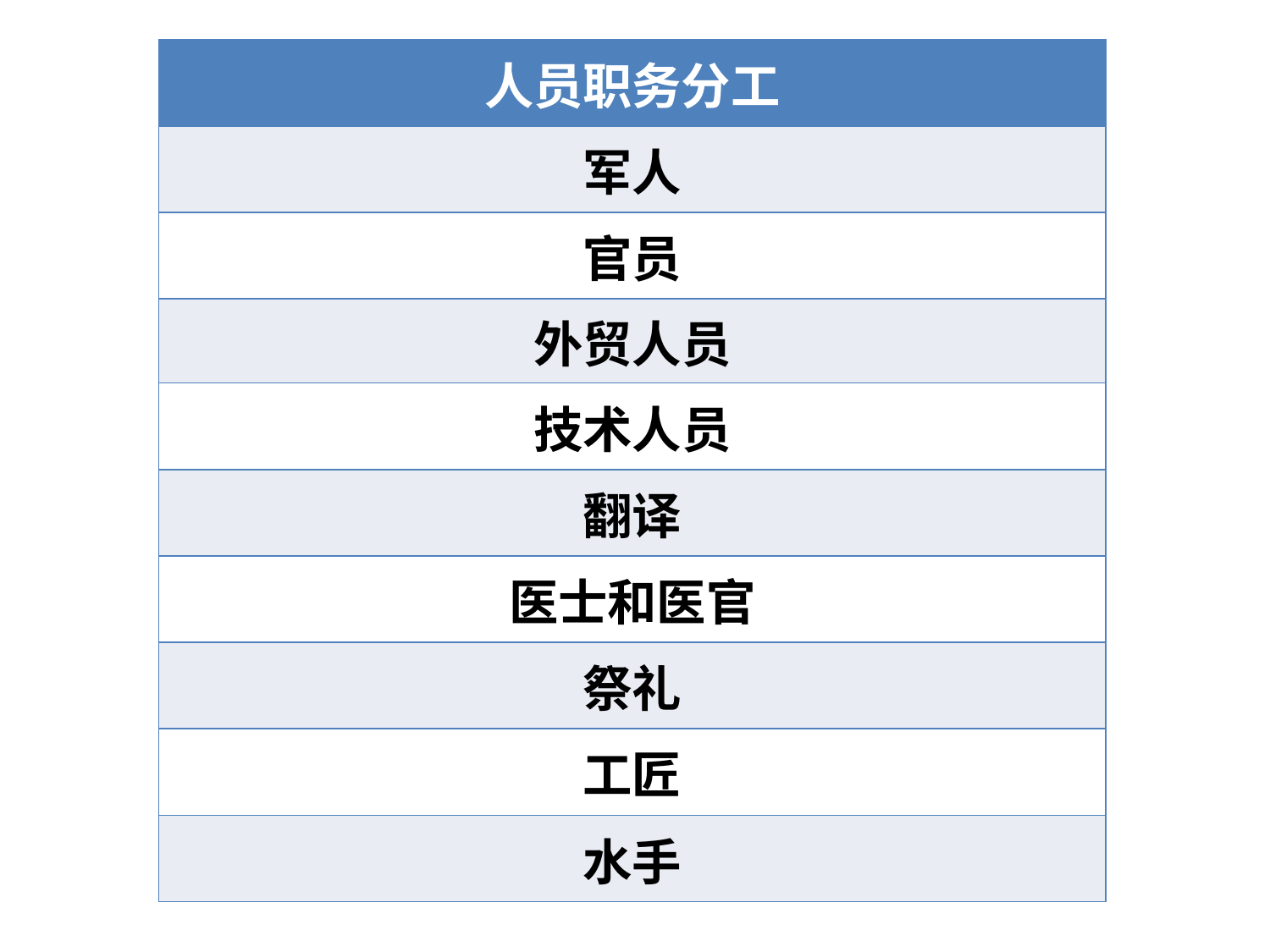

| 人员职务分工 |
| --- |
| 军人 |
| 官员 |
| 外贸人员 |
| 技术人员 |
| 翻译 |
| 医士和医官 |
| 祭礼 |
| 工匠 |
| 水手 |